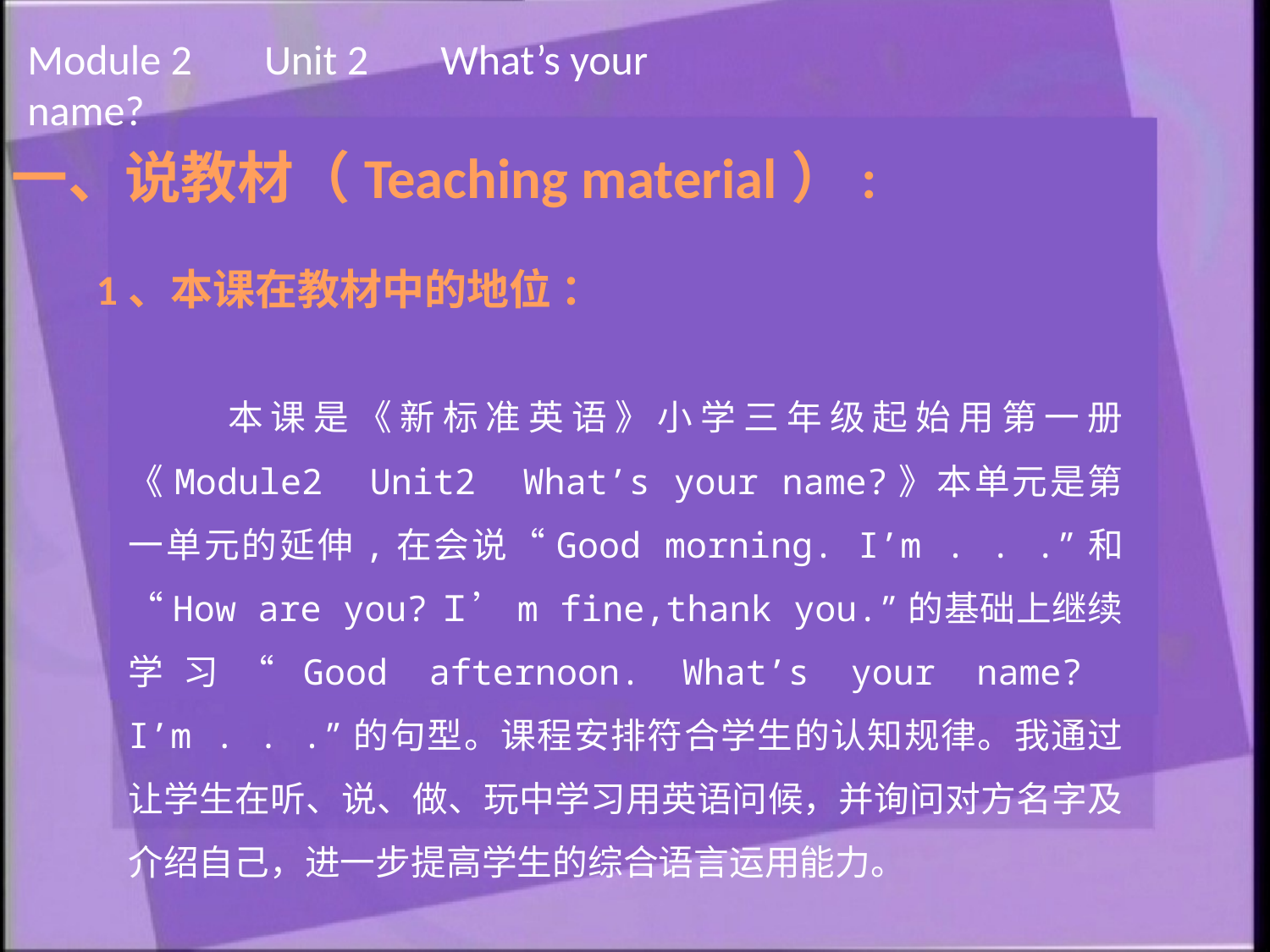

Module 2 　Unit 2 　What’s your name?
一、说教材（Teaching material）:
1、本课在教材中的地位 ：
　　本课是《新标准英语》小学三年级起始用第一册《Module2  Unit2  What’s your name?》本单元是第一单元的延伸,在会说“Good morning. I’m . . .”和“How are you?Ｉ’m fine,thank you.”的基础上继续学习“Good afternoon. What’s your name?  I’m . . .”的句型。课程安排符合学生的认知规律。我通过让学生在听、说、做、玩中学习用英语问候，并询问对方名字及介绍自己，进一步提高学生的综合语言运用能力。